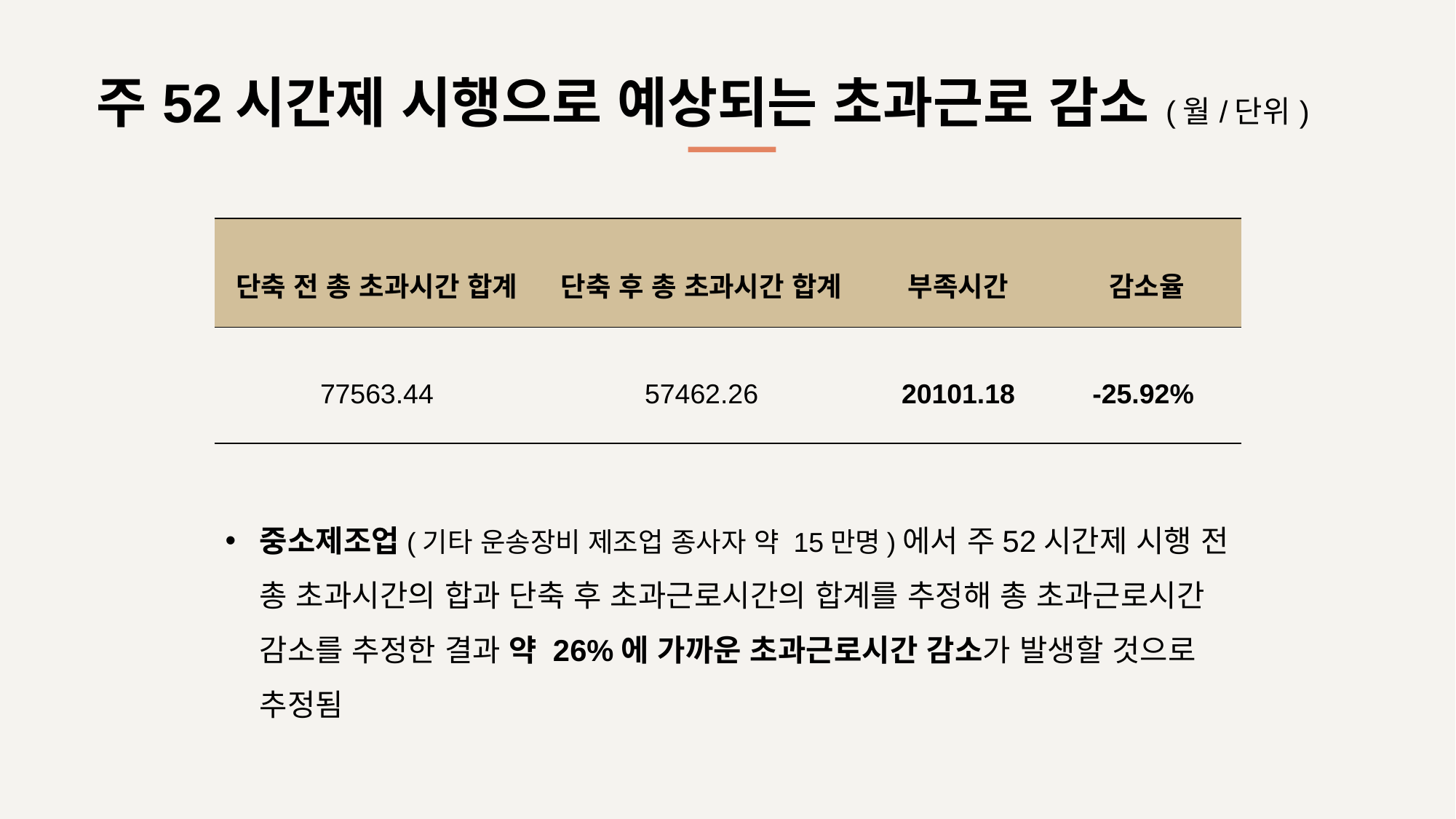

주52시간제 시행으로 예상되는 초과근로 감소(월/단위)

| 단축 전 총 초과시간 합계 | 단축 후 총 초과시간 합계 | 부족시간 | 감소율 |
| --- | --- | --- | --- |
| 77563.44 | 57462.26 | 20101.18 | -25.92% |
중소제조업(기타 운송장비 제조업 종사자 약 15만명)에서 주52시간제 시행 전 총 초과시간의 합과 단축 후 초과근로시간의 합계를 추정해 총 초과근로시간 감소를 추정한 결과 약 26%에 가까운 초과근로시간 감소가 발생할 것으로 추정됨